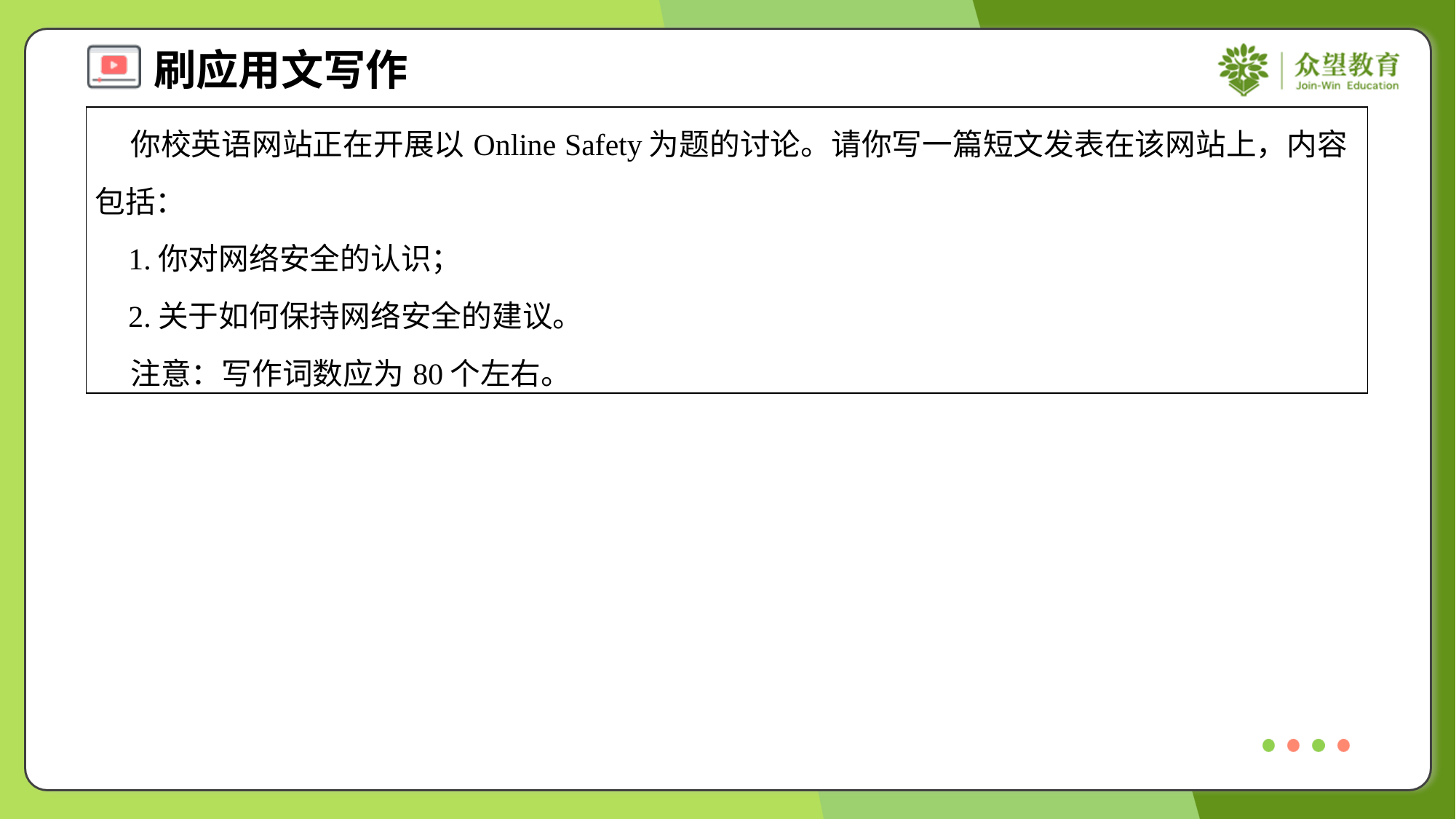

| 你校英语网站正在开展以Online Safety为题的讨论。请你写一篇短文发表在该网站上，内容包括： 1.你对网络安全的认识； 2.关于如何保持网络安全的建议。 注意：写作词数应为80个左右。 |
| --- |